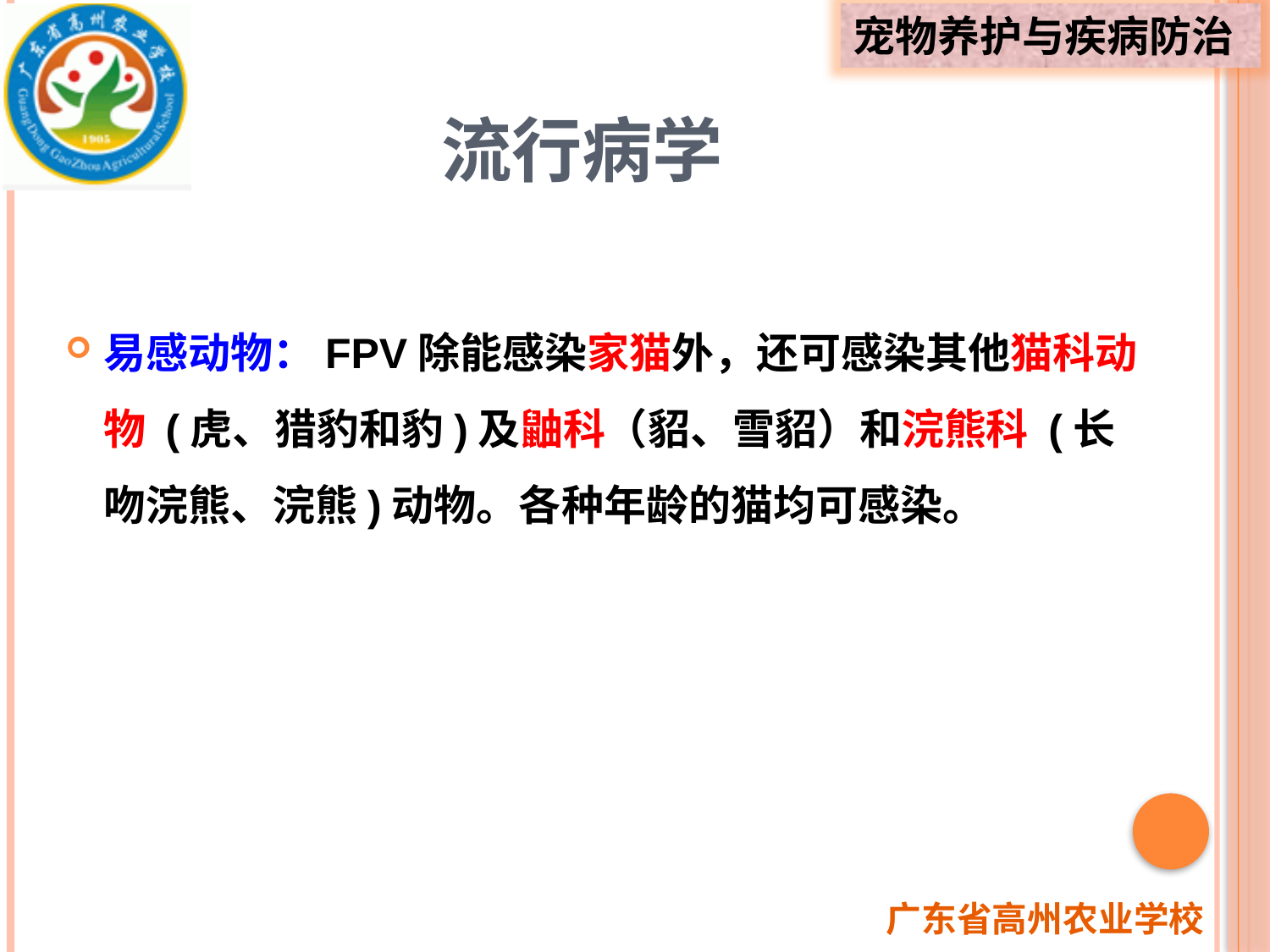

# 流行病学

易感动物：FPV除能感染家猫外，还可感染其他猫科动物 (虎、猎豹和豹)及鼬科（貂、雪貂）和浣熊科 (长吻浣熊、浣熊)动物。各种年龄的猫均可感染。